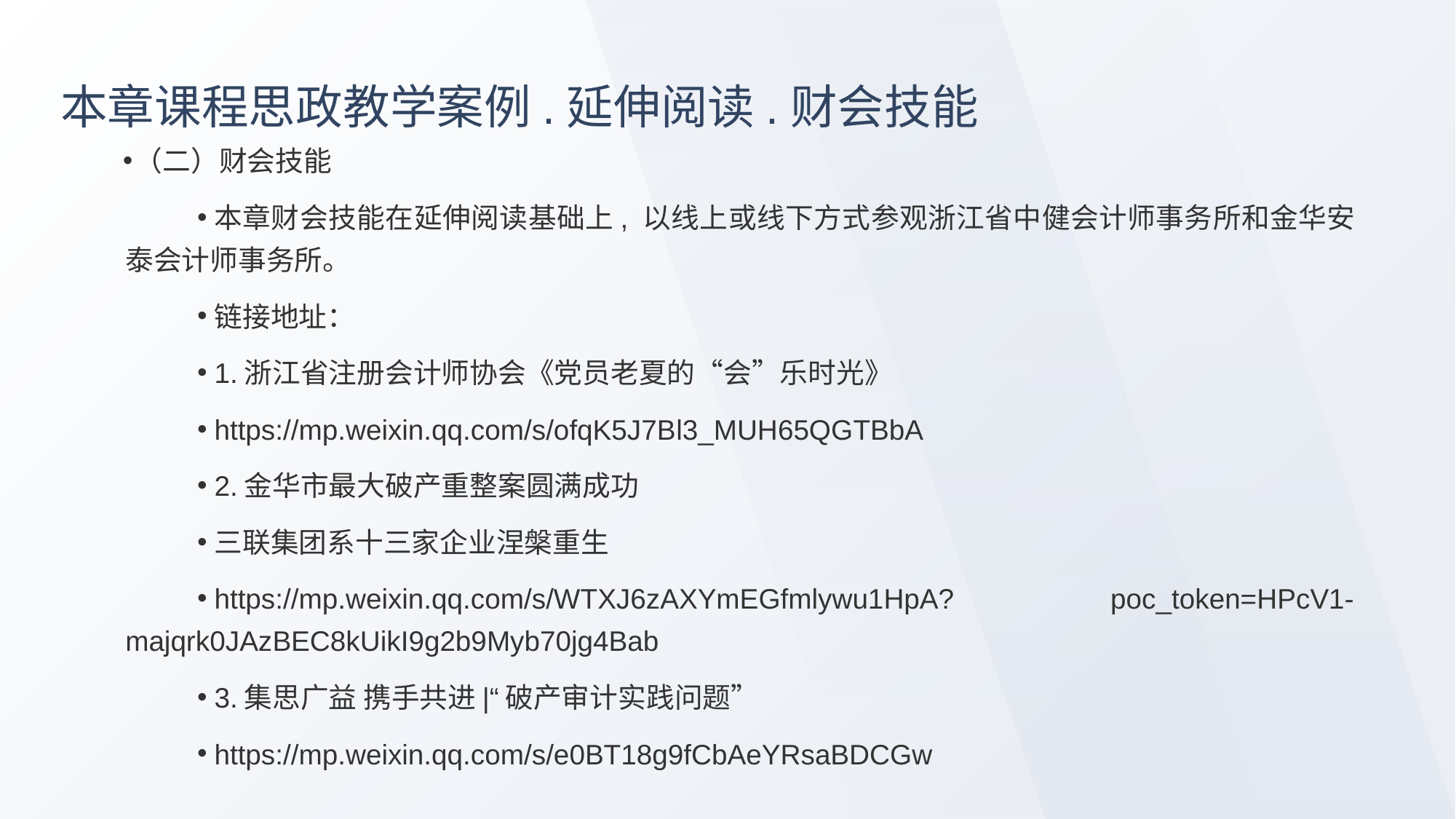

# 本章课程思政教学案例.延伸阅读.财会技能
（二）财会技能
本章财会技能在延伸阅读基础上, 以线上或线下方式参观浙江省中健会计师事务所和金华安泰会计师事务所。
链接地址：
1.浙江省注册会计师协会《党员老夏的“会”乐时光》
https://mp.weixin.qq.com/s/ofqK5J7Bl3_MUH65QGTBbA
2.金华市最大破产重整案圆满成功
三联集团系十三家企业涅槃重生
https://mp.weixin.qq.com/s/WTXJ6zAXYmEGfmlywu1HpA? poc_token=HPcV1-majqrk0JAzBEC8kUikI9g2b9Myb70jg4Bab
3.集思广益 携手共进|“破产审计实践问题”
https://mp.weixin.qq.com/s/e0BT18g9fCbAeYRsaBDCGw